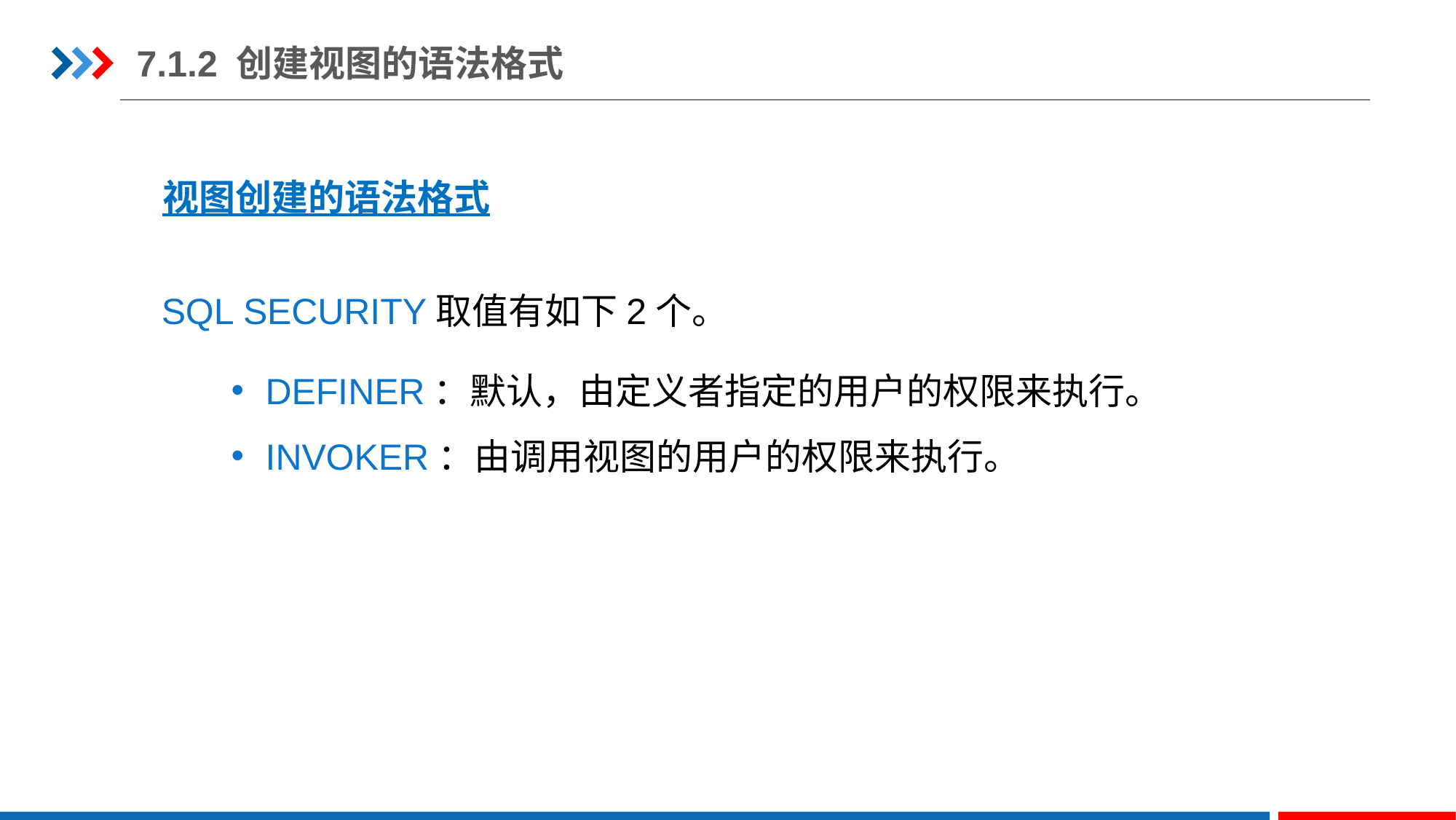

7.1.2 创建视图的语法格式
视图创建的语法格式
SQL SECURITY取值有如下2个。
DEFINER：默认，由定义者指定的用户的权限来执行。
INVOKER：由调用视图的用户的权限来执行。